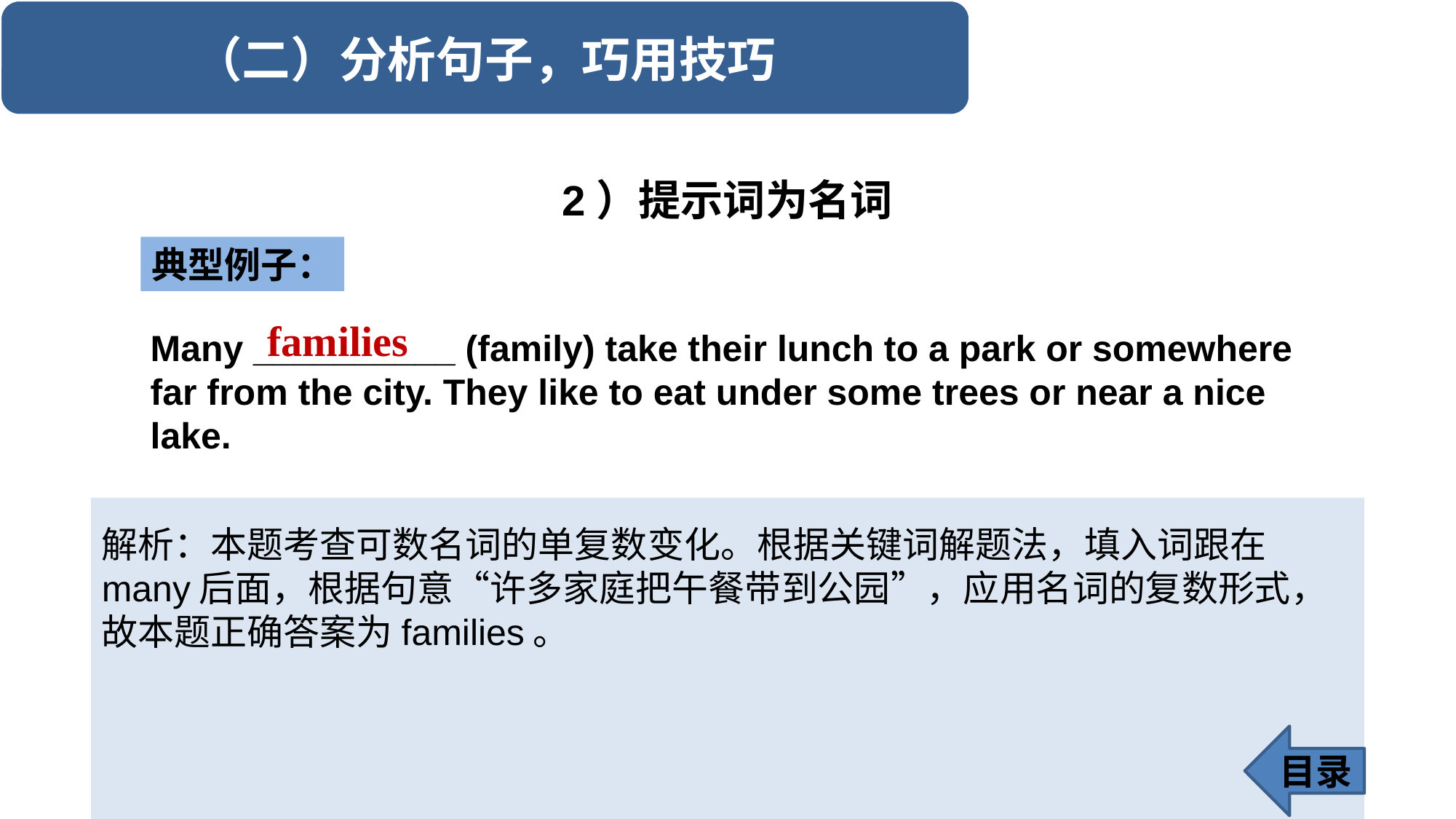

（二）分析句子，巧用技巧
2）提示词为名词
典型例子：
families
Many __________ (family) take their lunch to a park or somewhere far from the city. They like to eat under some trees or near a nice lake.

解析：本题考查可数名词的单复数变化。根据关键词解题法，填入词跟在many后面，根据句意“许多家庭把午餐带到公园”，应用名词的复数形式，故本题正确答案为families。
目录
25